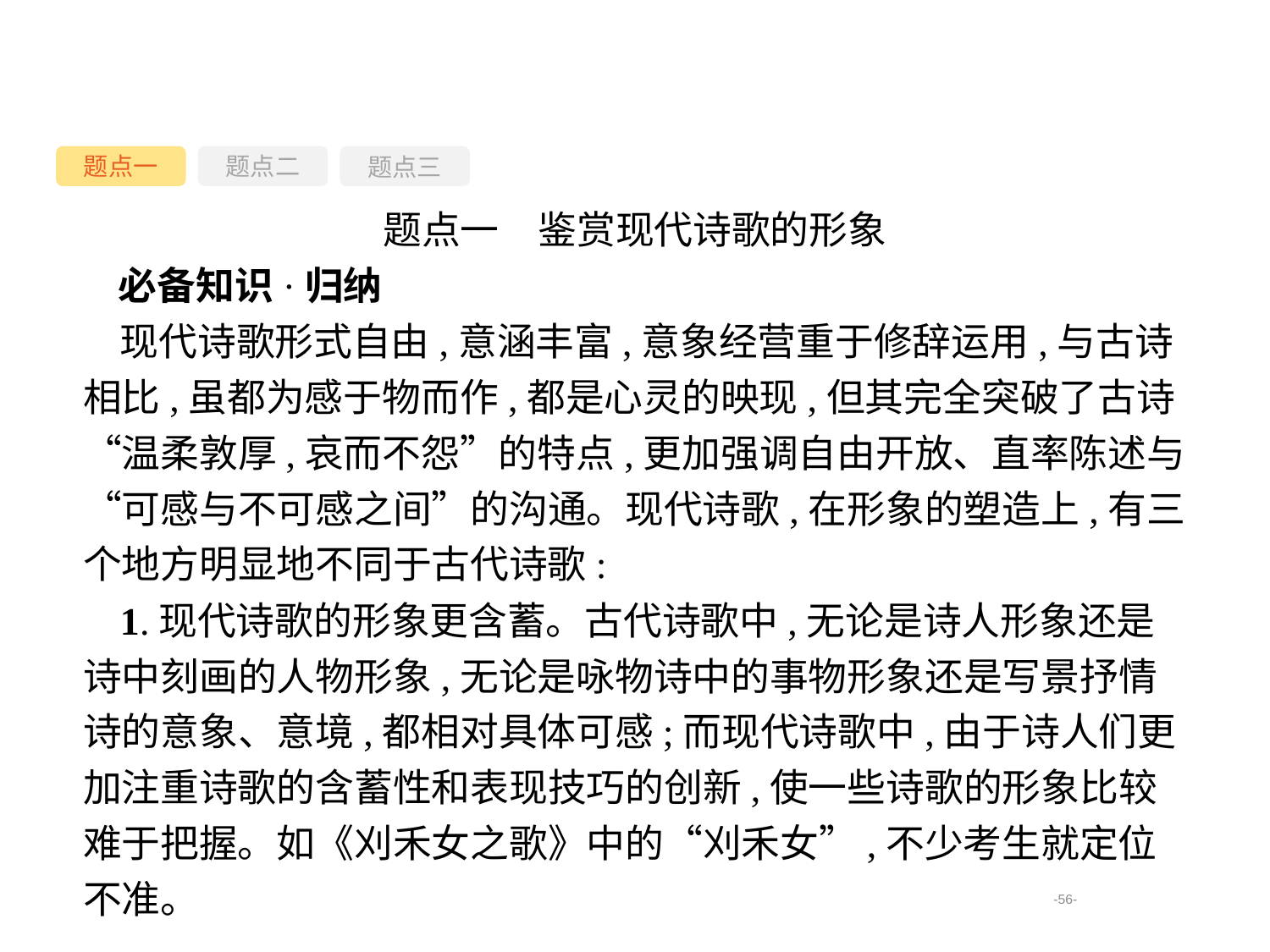

题点一
题点三
题点二
题点一　鉴赏现代诗歌的形象
必备知识·归纳
现代诗歌形式自由,意涵丰富,意象经营重于修辞运用,与古诗相比,虽都为感于物而作,都是心灵的映现,但其完全突破了古诗“温柔敦厚,哀而不怨”的特点,更加强调自由开放、直率陈述与“可感与不可感之间”的沟通。现代诗歌,在形象的塑造上,有三个地方明显地不同于古代诗歌:
1.现代诗歌的形象更含蓄。古代诗歌中,无论是诗人形象还是诗中刻画的人物形象,无论是咏物诗中的事物形象还是写景抒情诗的意象、意境,都相对具体可感;而现代诗歌中,由于诗人们更加注重诗歌的含蓄性和表现技巧的创新,使一些诗歌的形象比较难于把握。如《刈禾女之歌》中的“刈禾女”,不少考生就定位不准。
-56-